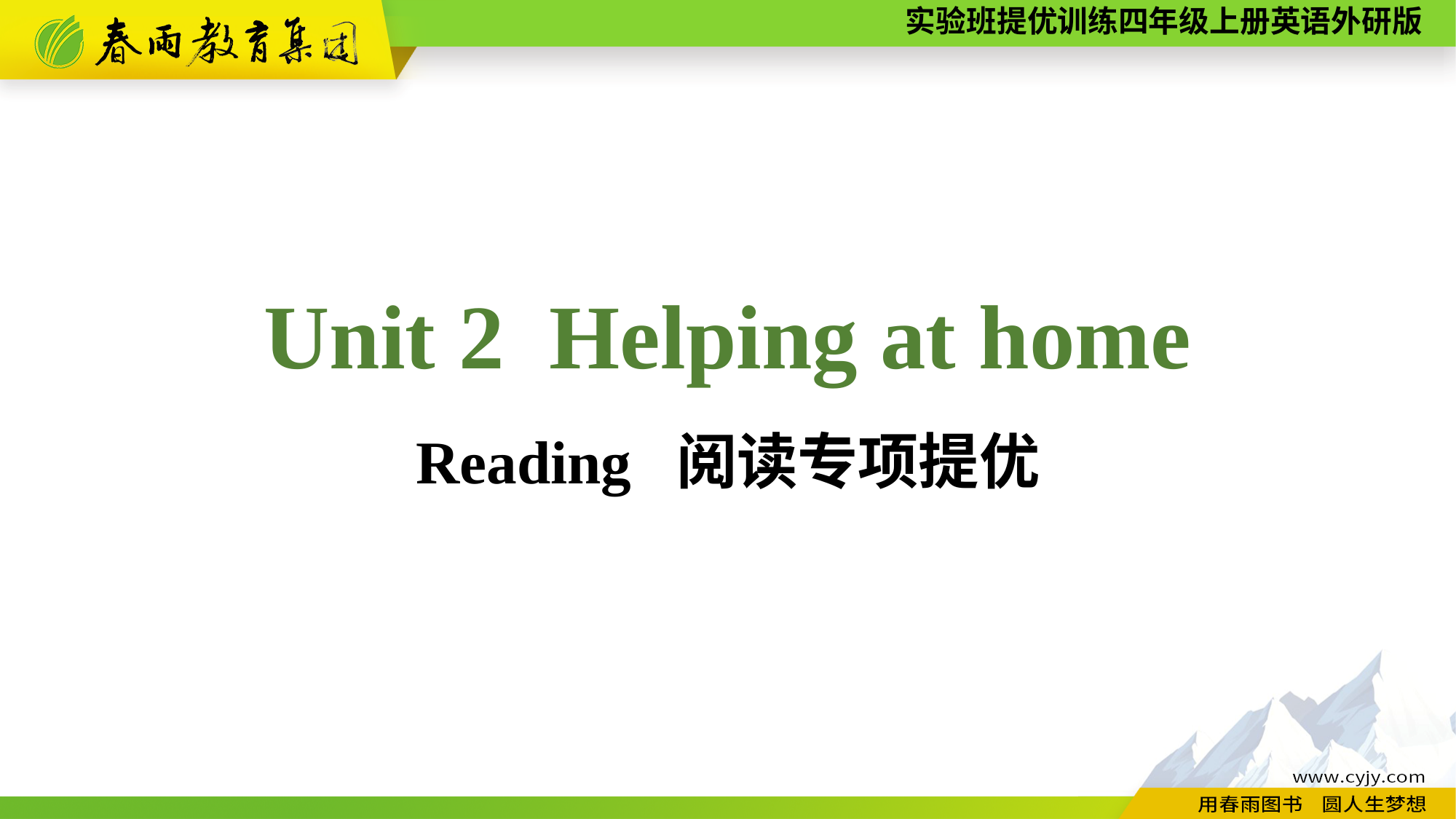

Unit 2  Helping at home
Reading  阅读专项提优